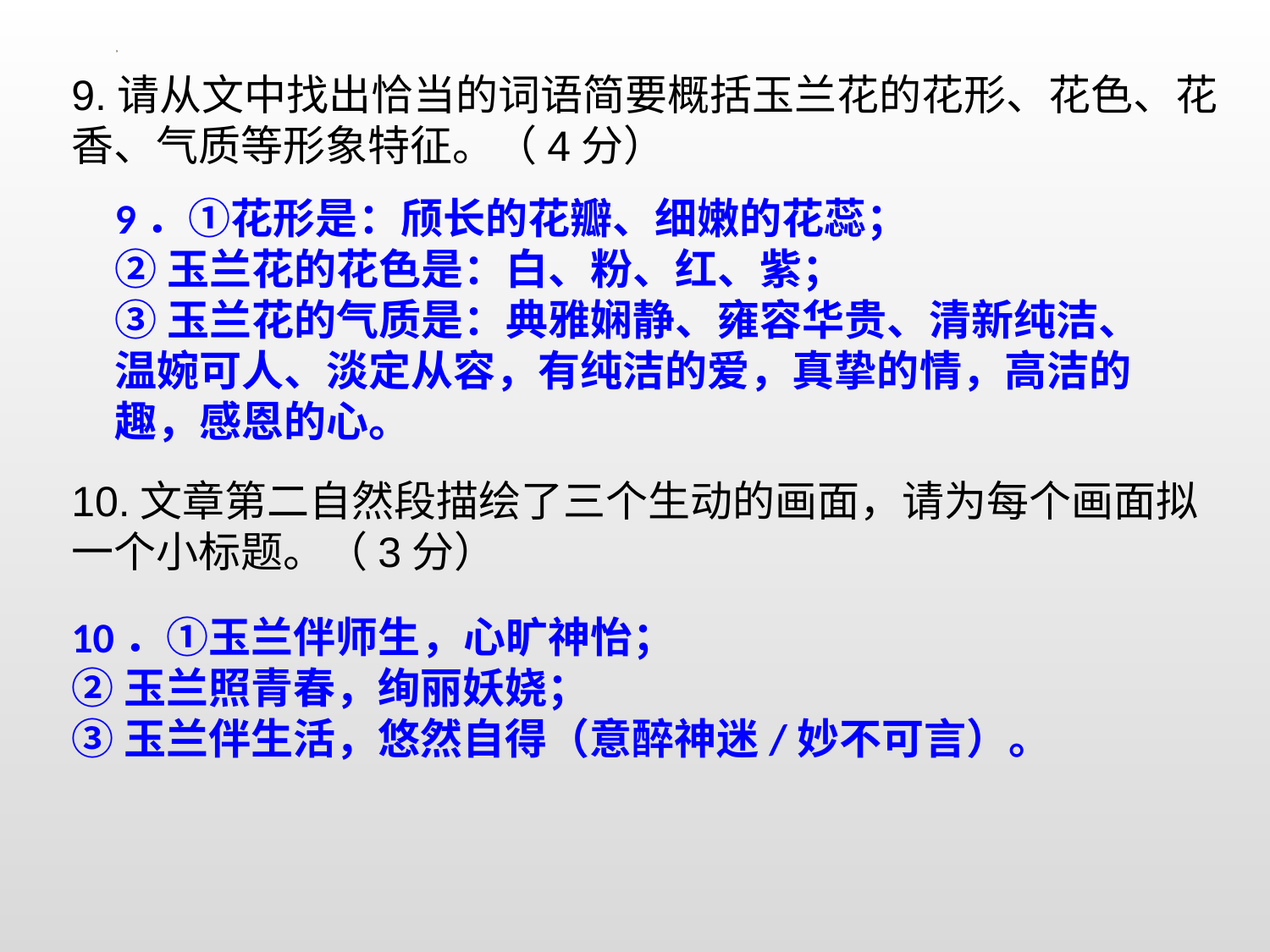

9.请从文中找出恰当的词语简要概括玉兰花的花形、花色、花香、气质等形象特征。（4分）

10.文章第二自然段描绘了三个生动的画面，请为每个画面拟一个小标题。（3分）
9．①花形是：颀长的花瓣、细嫩的花蕊；
②玉兰花的花色是：白、粉、红、紫；
③玉兰花的气质是：典雅娴静、雍容华贵、清新纯洁、温婉可人、淡定从容，有纯洁的爱，真挚的情，高洁的趣，感恩的心。
10．①玉兰伴师生，心旷神怡；
②玉兰照青春，绚丽妖娆；
③玉兰伴生活，悠然自得（意醉神迷/妙不可言）。